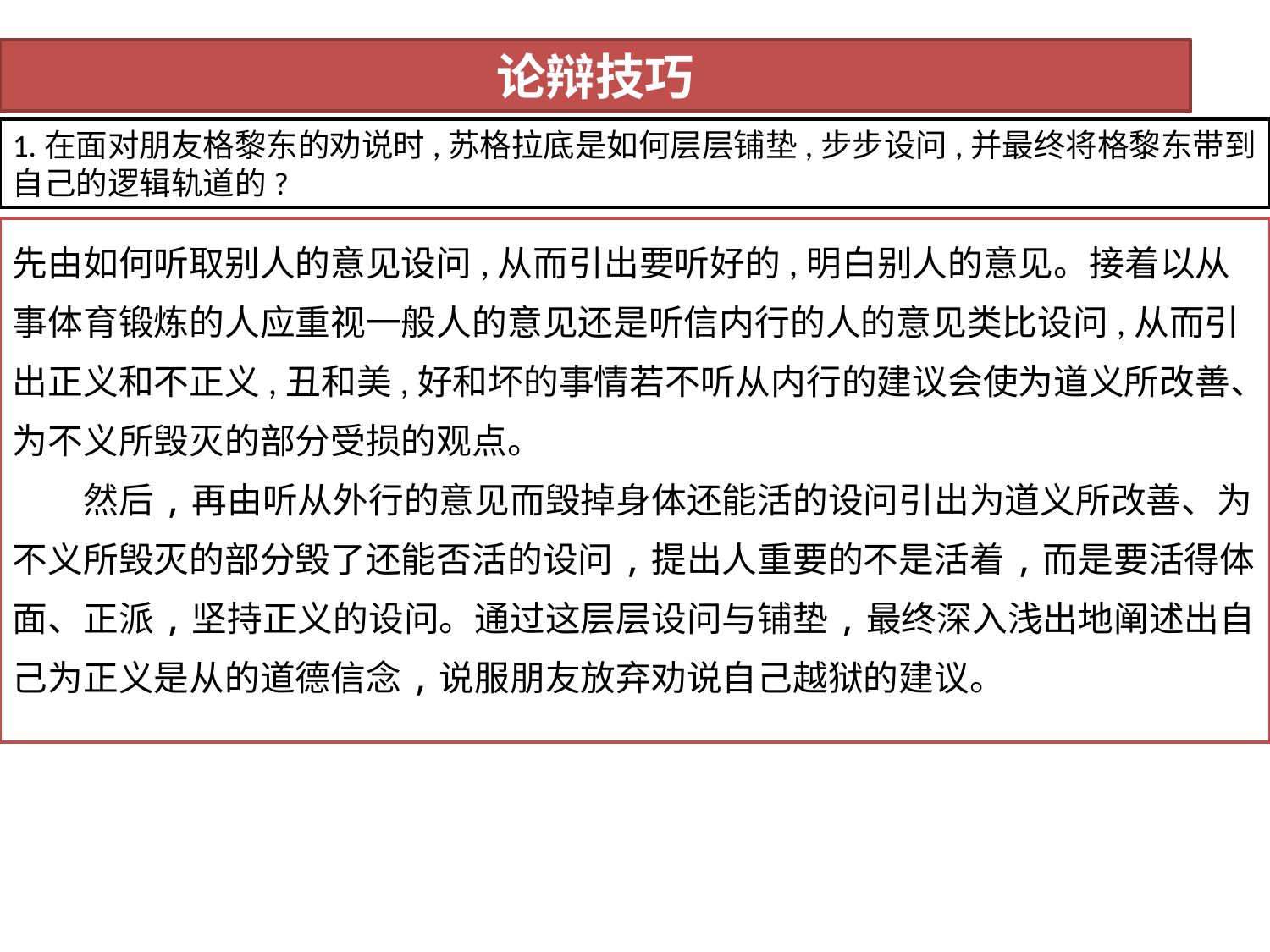

论辩技巧
1.在面对朋友格黎东的劝说时,苏格拉底是如何层层铺垫,步步设问,并最终将格黎东带到自己的逻辑轨道的?
先由如何听取别人的意见设问,从而引出要听好的,明白别人的意见。接着以从事体育锻炼的人应重视一般人的意见还是听信内行的人的意见类比设问,从而引出正义和不正义,丑和美,好和坏的事情若不听从内行的建议会使为道义所改善、为不义所毁灭的部分受损的观点。
　　然后,再由听从外行的意见而毁掉身体还能活的设问引出为道义所改善、为不义所毁灭的部分毁了还能否活的设问,提出人重要的不是活着,而是要活得体面、正派,坚持正义的设问。通过这层层设问与铺垫,最终深入浅出地阐述出自己为正义是从的道德信念,说服朋友放弃劝说自己越狱的建议。